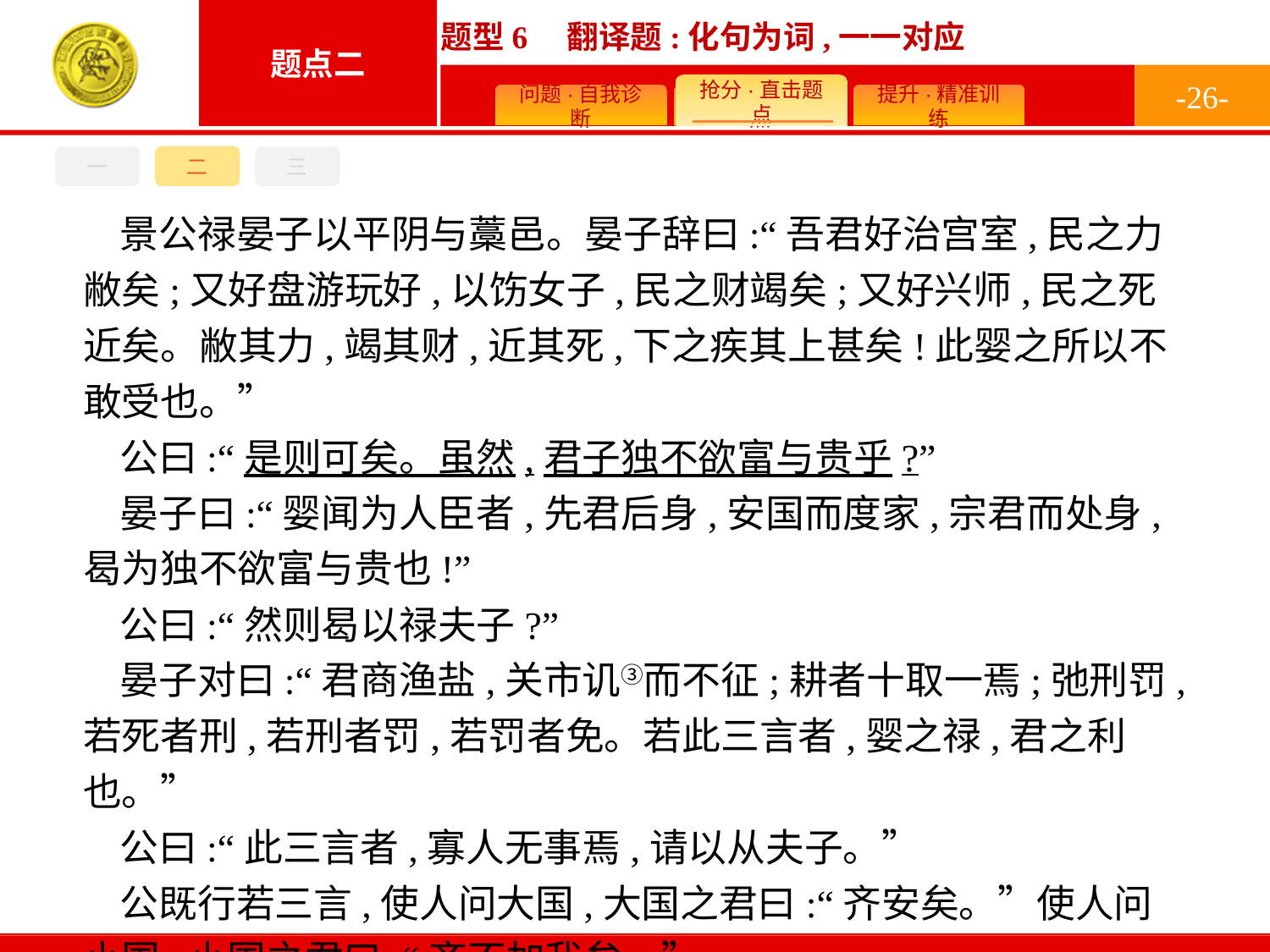

-26-
一
二
三
景公禄晏子以平阴与藁邑。晏子辞曰:“吾君好治宫室,民之力敝矣;又好盘游玩好,以饬女子,民之财竭矣;又好兴师,民之死近矣。敝其力,竭其财,近其死,下之疾其上甚矣!此婴之所以不敢受也。”
公曰:“是则可矣。虽然,君子独不欲富与贵乎?”
晏子曰:“婴闻为人臣者,先君后身,安国而度家,宗君而处身,曷为独不欲富与贵也!”
公曰:“然则曷以禄夫子?”
晏子对曰:“君商渔盐,关市讥③而不征;耕者十取一焉;弛刑罚,若死者刑,若刑者罚,若罚者免。若此三言者,婴之禄,君之利也。”
公曰:“此三言者,寡人无事焉,请以从夫子。”
公既行若三言,使人问大国,大国之君曰:“齐安矣。”使人问小国,小国之君曰:“齐不加我矣。”
(节选自《晏子春秋》,有删改)